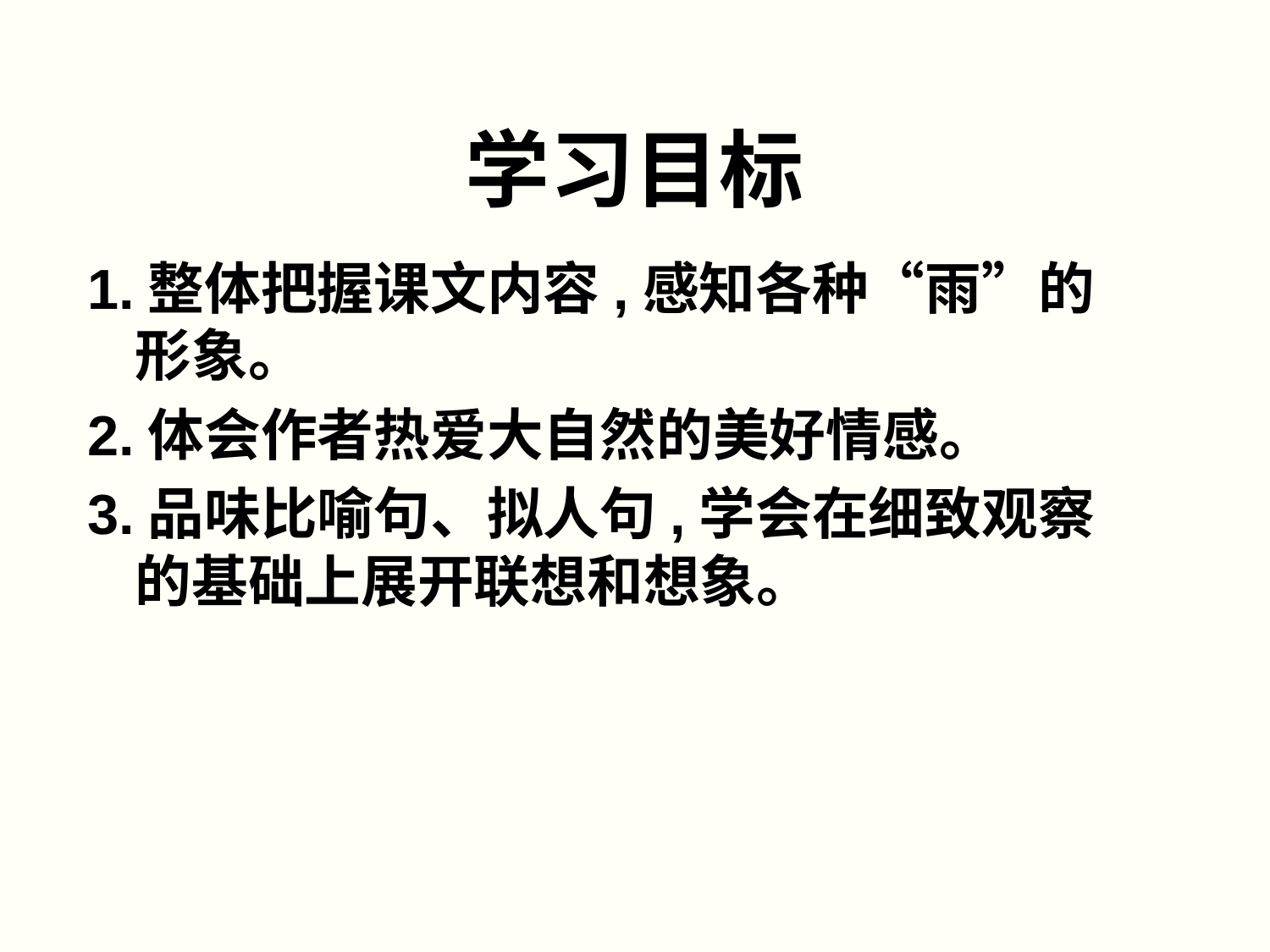

学习目标
1.整体把握课文内容,感知各种“雨”的形象。
2.体会作者热爱大自然的美好情感。
3.品味比喻句、拟人句,学会在细致观察的基础上展开联想和想象。